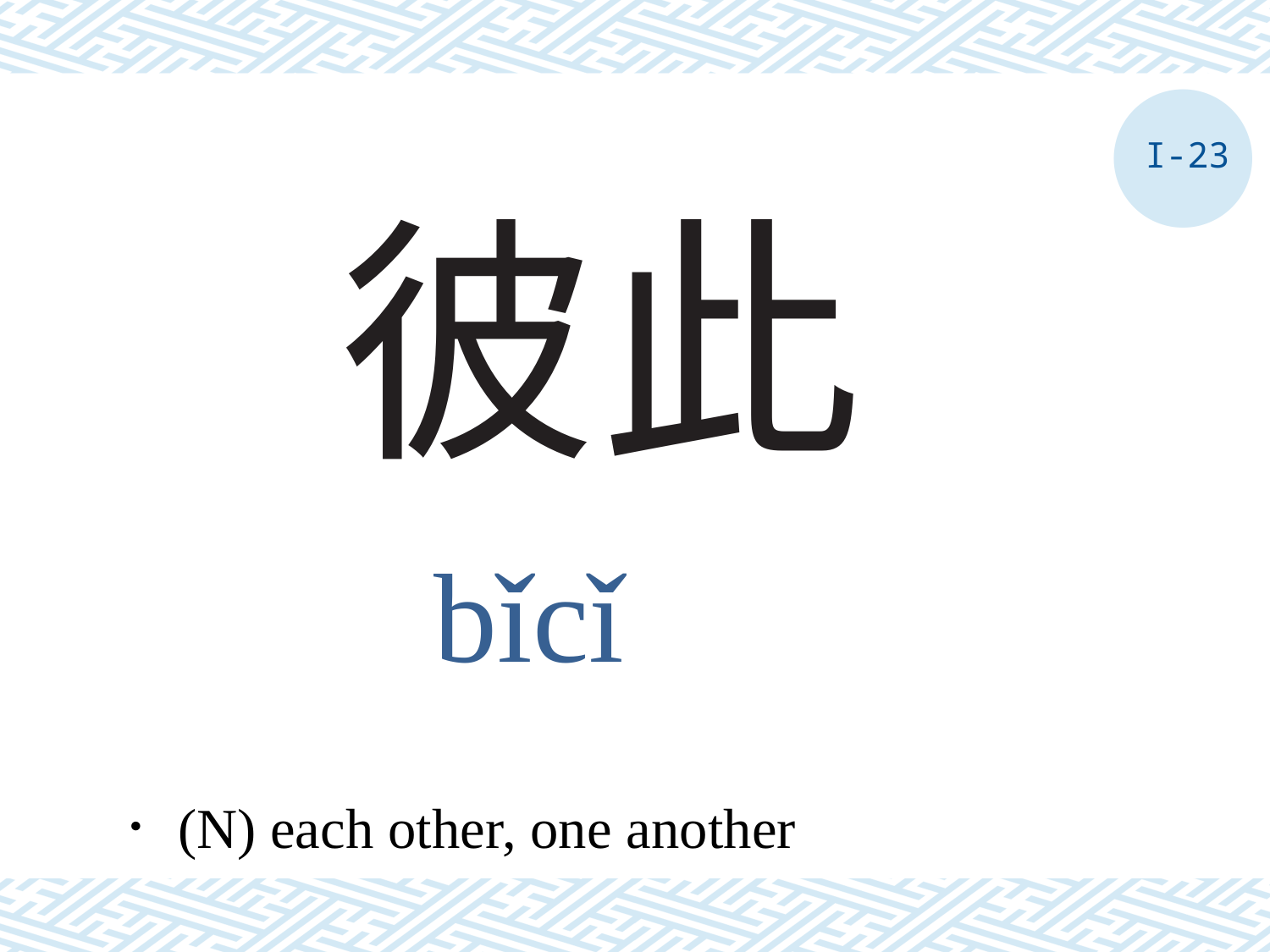

I-23

# 彼此
bǐcǐ
．(N) each other, one another